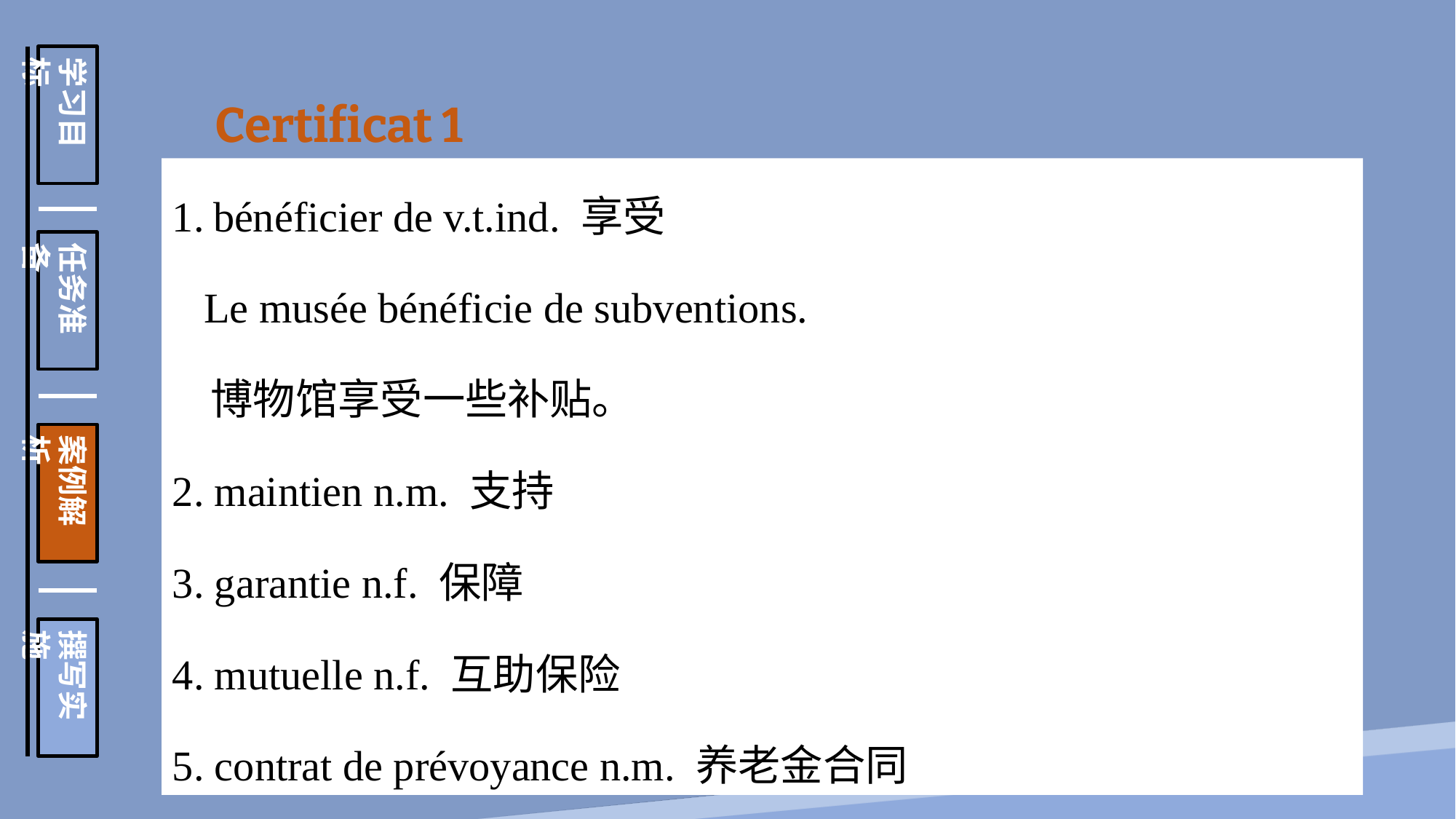

学习目标
任务准备
案例解析
撰写实施
Certificat 1
bénéficier de v.t.ind. 享受
   Le musée bénéficie de subventions.
   博物馆享受一些补贴。
2. maintien n.m. 支持
3. garantie n.f. 保障
4. mutuelle n.f. 互助保险
5. contrat de prévoyance n.m. 养老金合同